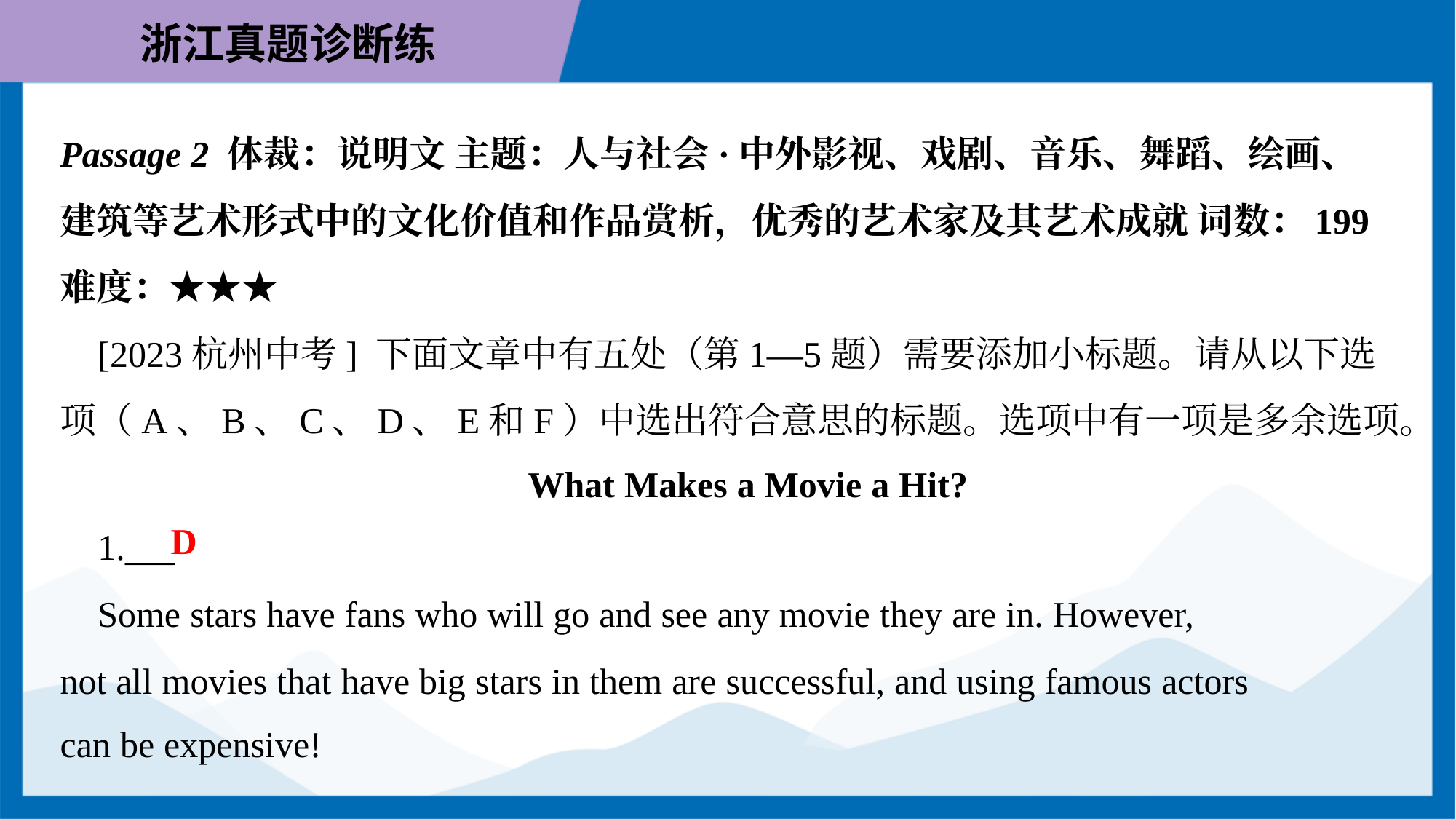

Passage 2 体裁：说明文 主题：人与社会·中外影视、戏剧、音乐、舞蹈、绘画、
建筑等艺术形式中的文化价值和作品赏析，优秀的艺术家及其艺术成就 词数：199
难度：★★★
    [2023杭州中考] 下面文章中有五处（第1—5题）需要添加小标题。请从以下选
项（A、B、C、D、E和F）中选出符合意思的标题。选项中有一项是多余选项。
What Makes a Movie a Hit?
D
    1.___
    Some stars have fans who will go and see any movie they are in. However,
not all movies that have big stars in them are successful, and using famous actors
can be expensive!